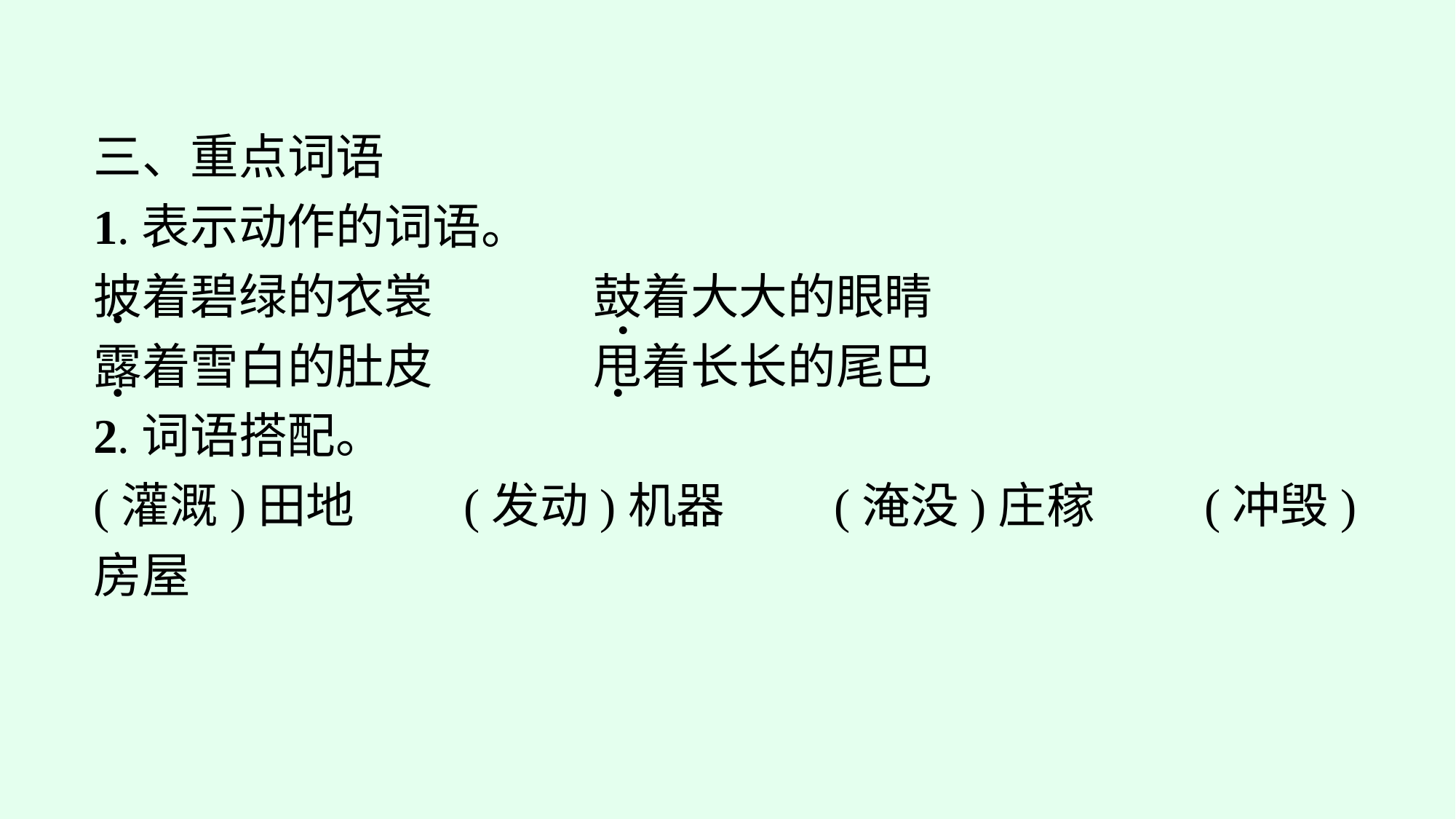

三、重点词语
1.表示动作的词语。
披着碧绿的衣裳		鼓着大大的眼睛
露着雪白的肚皮		甩着长长的尾巴
2.词语搭配。
(灌溉)田地　　(发动)机器　　(淹没)庄稼　　(冲毁)房屋
·
·
·
·